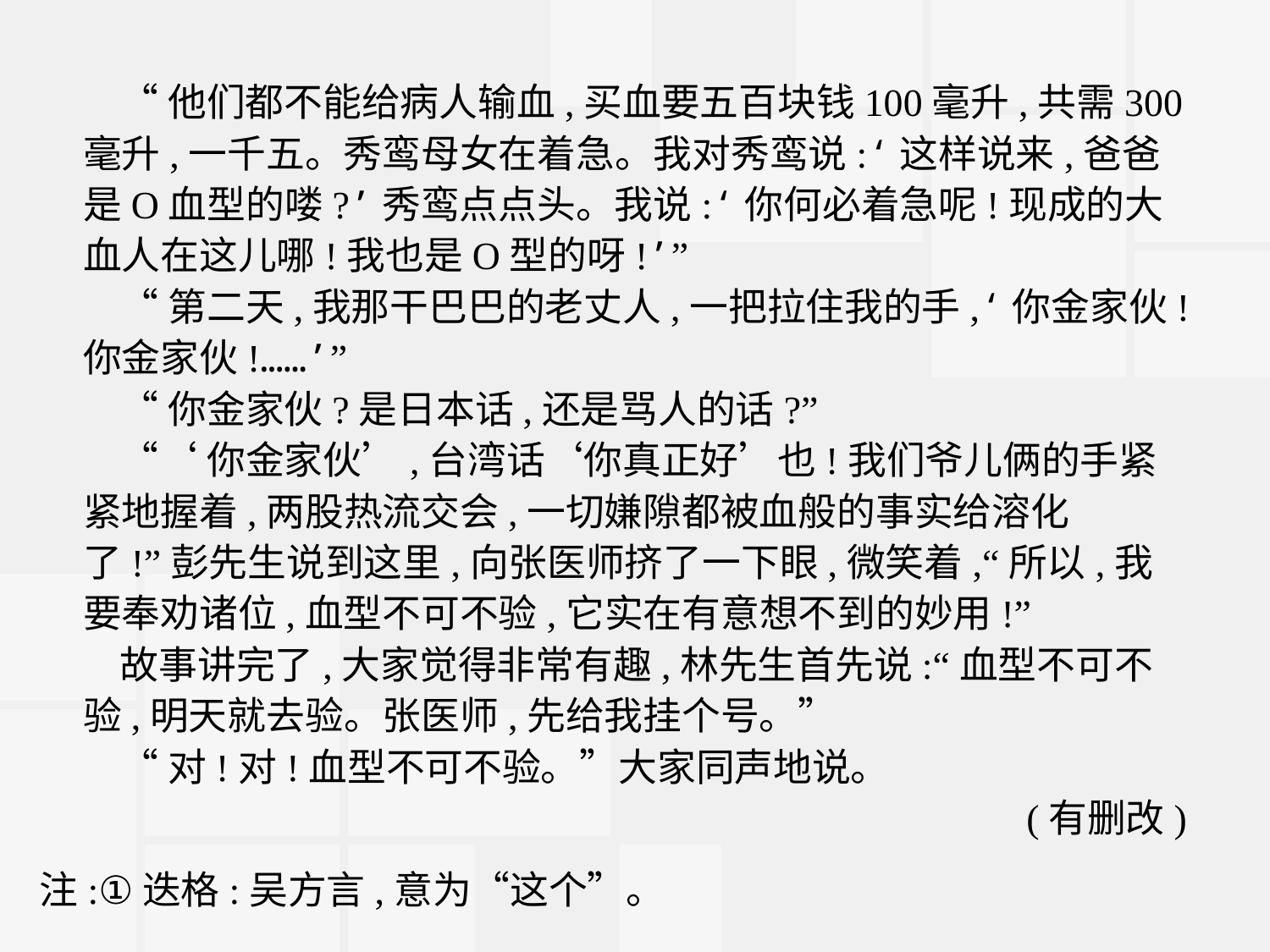

“他们都不能给病人输血,买血要五百块钱100毫升,共需300毫升,一千五。秀鸾母女在着急。我对秀鸾说:‘这样说来,爸爸是O血型的喽?’秀鸾点点头。我说:‘你何必着急呢!现成的大血人在这儿哪!我也是O型的呀!’”
“第二天,我那干巴巴的老丈人,一把拉住我的手,‘你金家伙!你金家伙!……’”
“你金家伙?是日本话,还是骂人的话?”
“‘你金家伙’,台湾话‘你真正好’也!我们爷儿俩的手紧紧地握着,两股热流交会,一切嫌隙都被血般的事实给溶化了!”彭先生说到这里,向张医师挤了一下眼,微笑着,“所以,我要奉劝诸位,血型不可不验,它实在有意想不到的妙用!”
故事讲完了,大家觉得非常有趣,林先生首先说:“血型不可不验,明天就去验。张医师,先给我挂个号。”
“对!对!血型不可不验。”大家同声地说。
(有删改)
注:①迭格:吴方言,意为“这个”。